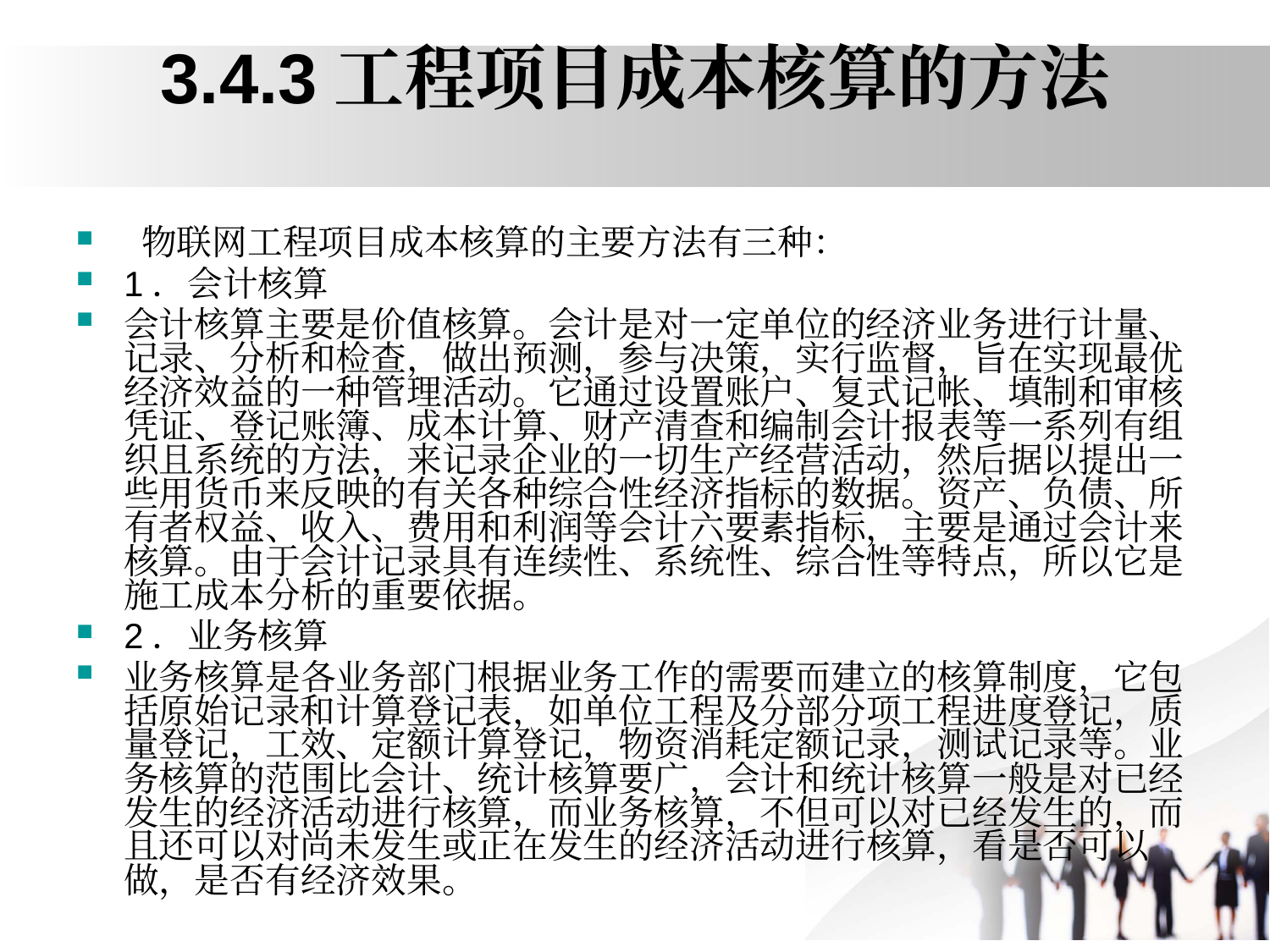

# 3.4.3工程项目成本核算的方法
 物联网工程项目成本核算的主要方法有三种：
1．会计核算
会计核算主要是价值核算。会计是对一定单位的经济业务进行计量、记录、分析和检查，做出预测，参与决策，实行监督，旨在实现最优经济效益的一种管理活动。它通过设置账户、复式记帐、填制和审核凭证、登记账簿、成本计算、财产清查和编制会计报表等一系列有组织且系统的方法，来记录企业的一切生产经营活动，然后据以提出一些用货币来反映的有关各种综合性经济指标的数据。资产、负债、所有者权益、收入、费用和利润等会计六要素指标，主要是通过会计来核算。由于会计记录具有连续性、系统性、综合性等特点，所以它是施工成本分析的重要依据。
2．业务核算
业务核算是各业务部门根据业务工作的需要而建立的核算制度，它包括原始记录和计算登记表，如单位工程及分部分项工程进度登记，质量登记，工效、定额计算登记，物资消耗定额记录，测试记录等。业务核算的范围比会计、统计核算要广，会计和统计核算一般是对已经发生的经济活动进行核算，而业务核算，不但可以对已经发生的，而且还可以对尚未发生或正在发生的经济活动进行核算，看是否可以做，是否有经济效果。